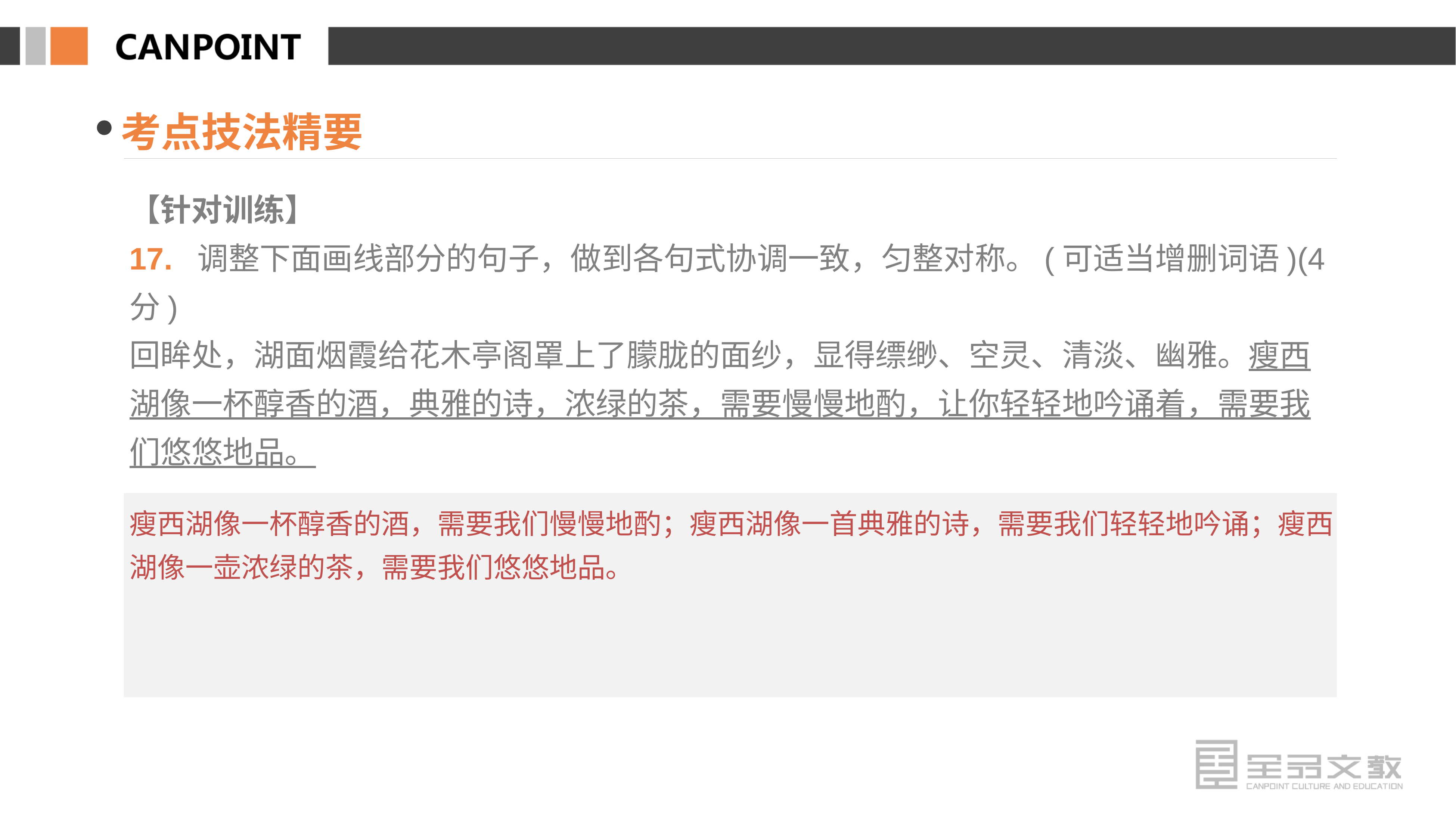

考点技法精要

【针对训练】
17.  调整下面画线部分的句子，做到各句式协调一致，匀整对称。(可适当增删词语)(4分)
回眸处，湖面烟霞给花木亭阁罩上了朦胧的面纱，显得缥缈、空灵、清淡、幽雅。瘦西湖像一杯醇香的酒，典雅的诗，浓绿的茶，需要慢慢地酌，让你轻轻地吟诵着，需要我们悠悠地品。

瘦西湖像一杯醇香的酒，需要我们慢慢地酌；瘦西湖像一首典雅的诗，需要我们轻轻地吟诵；瘦西湖像一壶浓绿的茶，需要我们悠悠地品。